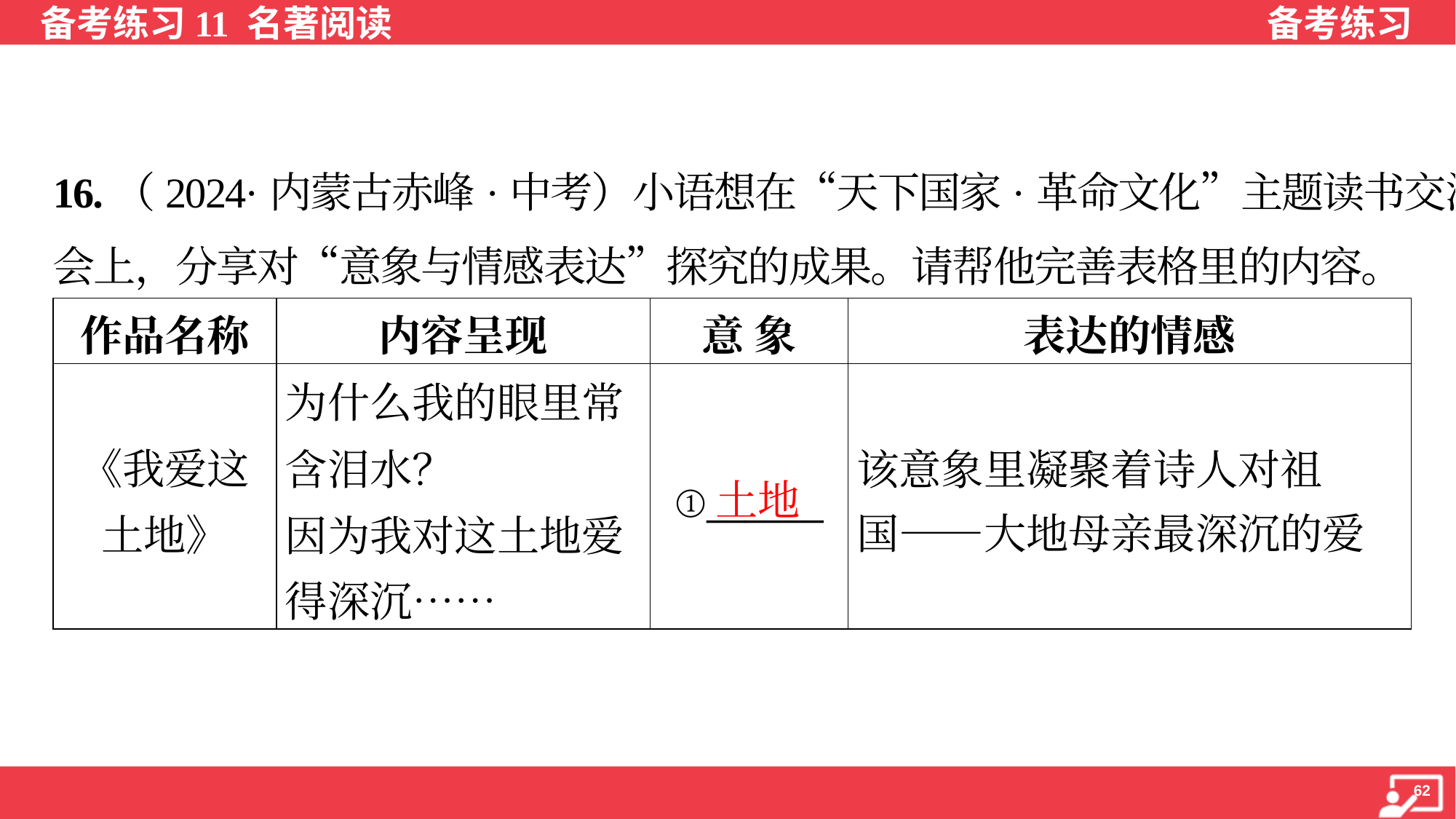

16.（2024·内蒙古赤峰·中考）小语想在“天下国家·革命文化”主题读书交流
会上，分享对“意象与情感表达”探究的成果。请帮他完善表格里的内容。
| 作品名称 | 内容呈现 | 意 象 | 表达的情感 |
| --- | --- | --- | --- |
| 《我爱这 土地》 | 为什么我的眼里常 含泪水？ 因为我对这土地爱 得深沉…… | ①\_\_\_\_\_\_ | 该意象里凝聚着诗人对祖 国——大地母亲最深沉的爱 |
土地